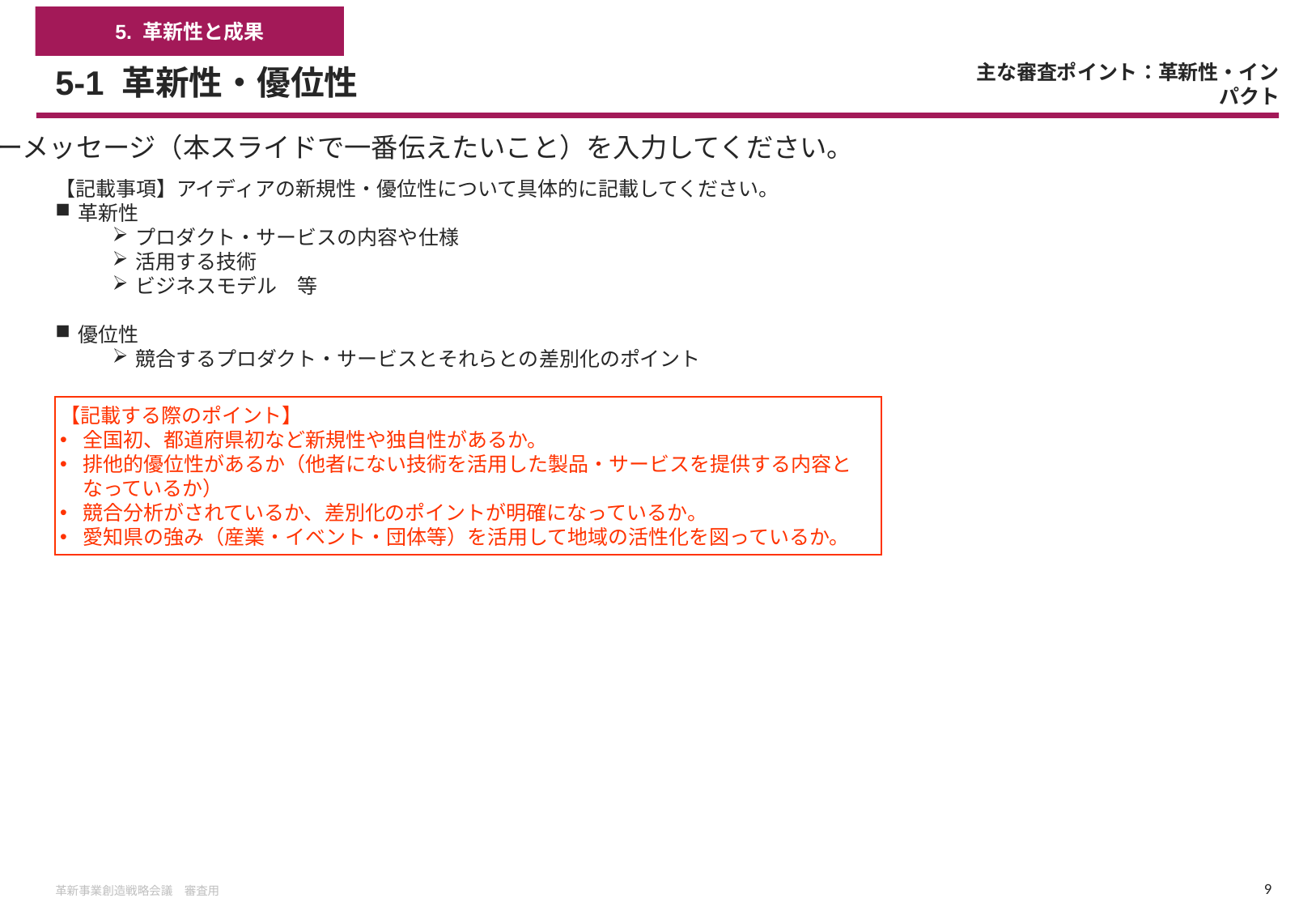

5. 革新性と成果
# 5-1 革新性・優位性
主な審査ポイント：革新性・インパクト
キーメッセージ（本スライドで一番伝えたいこと）を入力してください。
【記載事項】アイディアの新規性・優位性について具体的に記載してください。
革新性
プロダクト・サービスの内容や仕様
活用する技術
ビジネスモデル　等

優位性
競合するプロダクト・サービスとそれらとの差別化のポイント

【記載する際のポイント】
全国初、都道府県初など新規性や独自性があるか。
排他的優位性があるか（他者にない技術を活用した製品・サービスを提供する内容となっているか）
競合分析がされているか、差別化のポイントが明確になっているか。
愛知県の強み（産業・イベント・団体等）を活用して地域の活性化を図っているか。
革新事業創造戦略会議　審査用